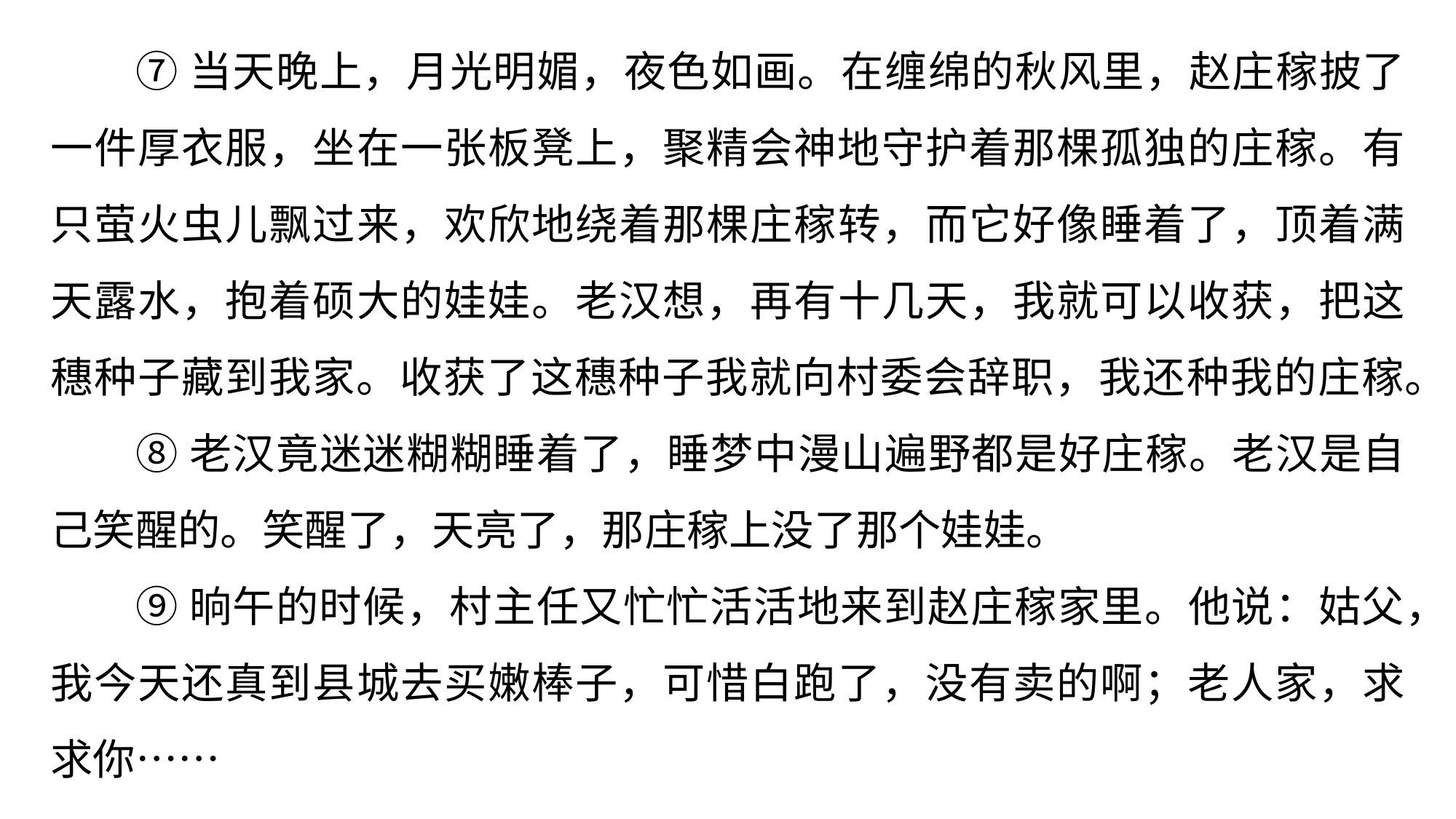

⑦当天晚上，月光明媚，夜色如画。在缠绵的秋风里，赵庄稼披了一件厚衣服，坐在一张板凳上，聚精会神地守护着那棵孤独的庄稼。有只萤火虫儿飘过来，欢欣地绕着那棵庄稼转，而它好像睡着了，顶着满天露水，抱着硕大的娃娃。老汉想，再有十几天，我就可以收获，把这穗种子藏到我家。收获了这穗种子我就向村委会辞职，我还种我的庄稼。
⑧老汉竟迷迷糊糊睡着了，睡梦中漫山遍野都是好庄稼。老汉是自己笑醒的。笑醒了，天亮了，那庄稼上没了那个娃娃。
⑨晌午的时候，村主任又忙忙活活地来到赵庄稼家里。他说：姑父，我今天还真到县城去买嫩棒子，可惜白跑了，没有卖的啊；老人家，求求你……